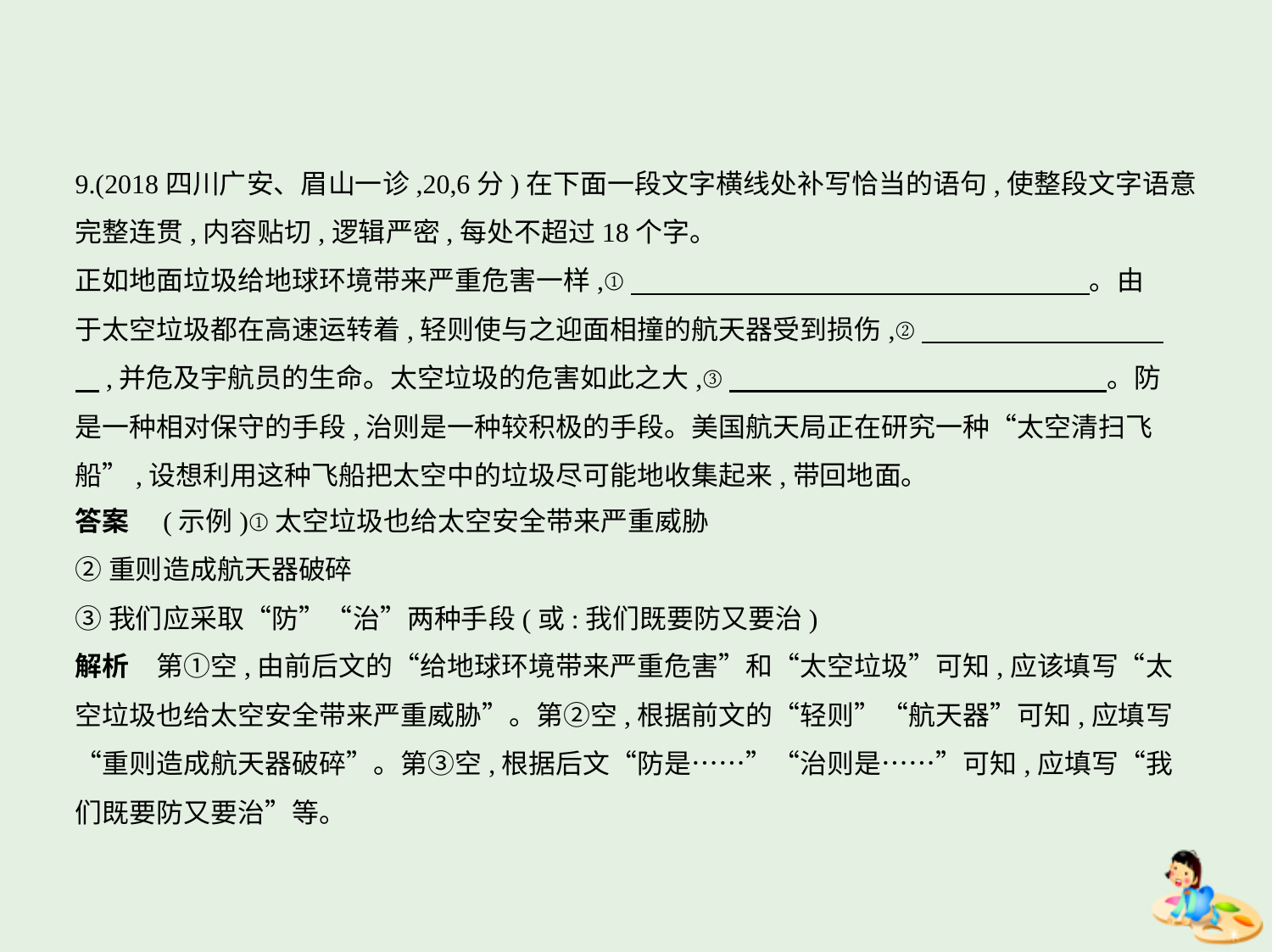

9.(2018四川广安、眉山一诊,20,6分)在下面一段文字横线处补写恰当的语句,使整段文字语意
完整连贯,内容贴切,逻辑严密,每处不超过18个字。
正如地面垃圾给地球环境带来严重危害一样,①　　　　　　　　　　　　　　　　    。由
于太空垃圾都在高速运转着,轻则使与之迎面相撞的航天器受到损伤,②　　　　　　　　    
    ,并危及宇航员的生命。太空垃圾的危害如此之大,③　　　　　　　　　　　　　    。防
是一种相对保守的手段,治则是一种较积极的手段。美国航天局正在研究一种“太空清扫飞
船”,设想利用这种飞船把太空中的垃圾尽可能地收集起来,带回地面。
答案　(示例)①太空垃圾也给太空安全带来严重威胁
②重则造成航天器破碎
③我们应采取“防”“治”两种手段(或:我们既要防又要治)
解析　第①空,由前后文的“给地球环境带来严重危害”和“太空垃圾”可知,应该填写“太
空垃圾也给太空安全带来严重威胁”。第②空,根据前文的“轻则”“航天器”可知,应填写
“重则造成航天器破碎”。第③空,根据后文“防是……”“治则是……”可知,应填写“我
们既要防又要治”等。